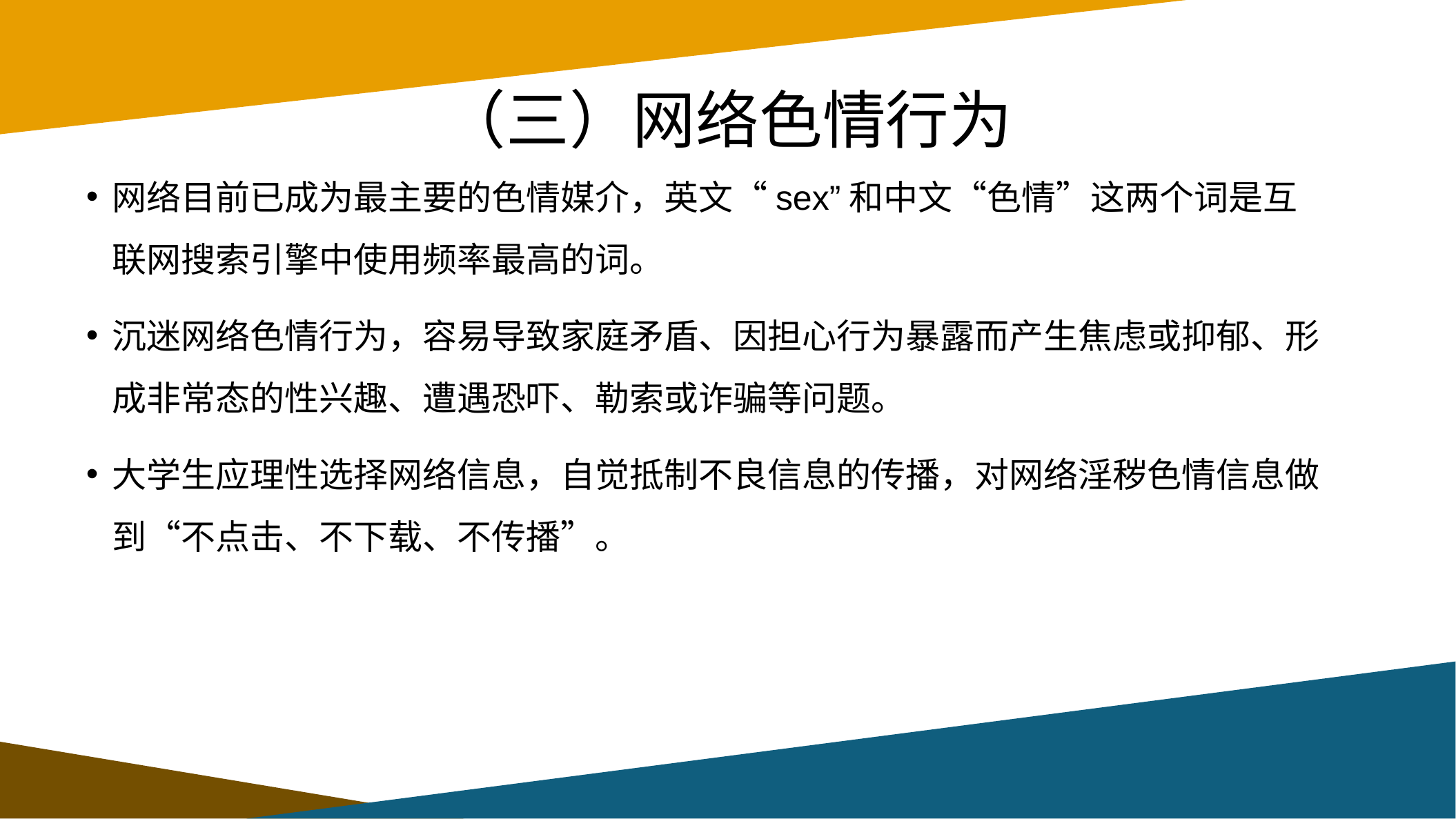

# （三）网络色情行为
网络目前已成为最主要的色情媒介，英文“sex”和中文“色情”这两个词是互联网搜索引擎中使用频率最高的词。
沉迷网络色情行为，容易导致家庭矛盾、因担心行为暴露而产生焦虑或抑郁、形成非常态的性兴趣、遭遇恐吓、勒索或诈骗等问题。
大学生应理性选择网络信息，自觉抵制不良信息的传播，对网络淫秽色情信息做到“不点击、不下载、不传播”。